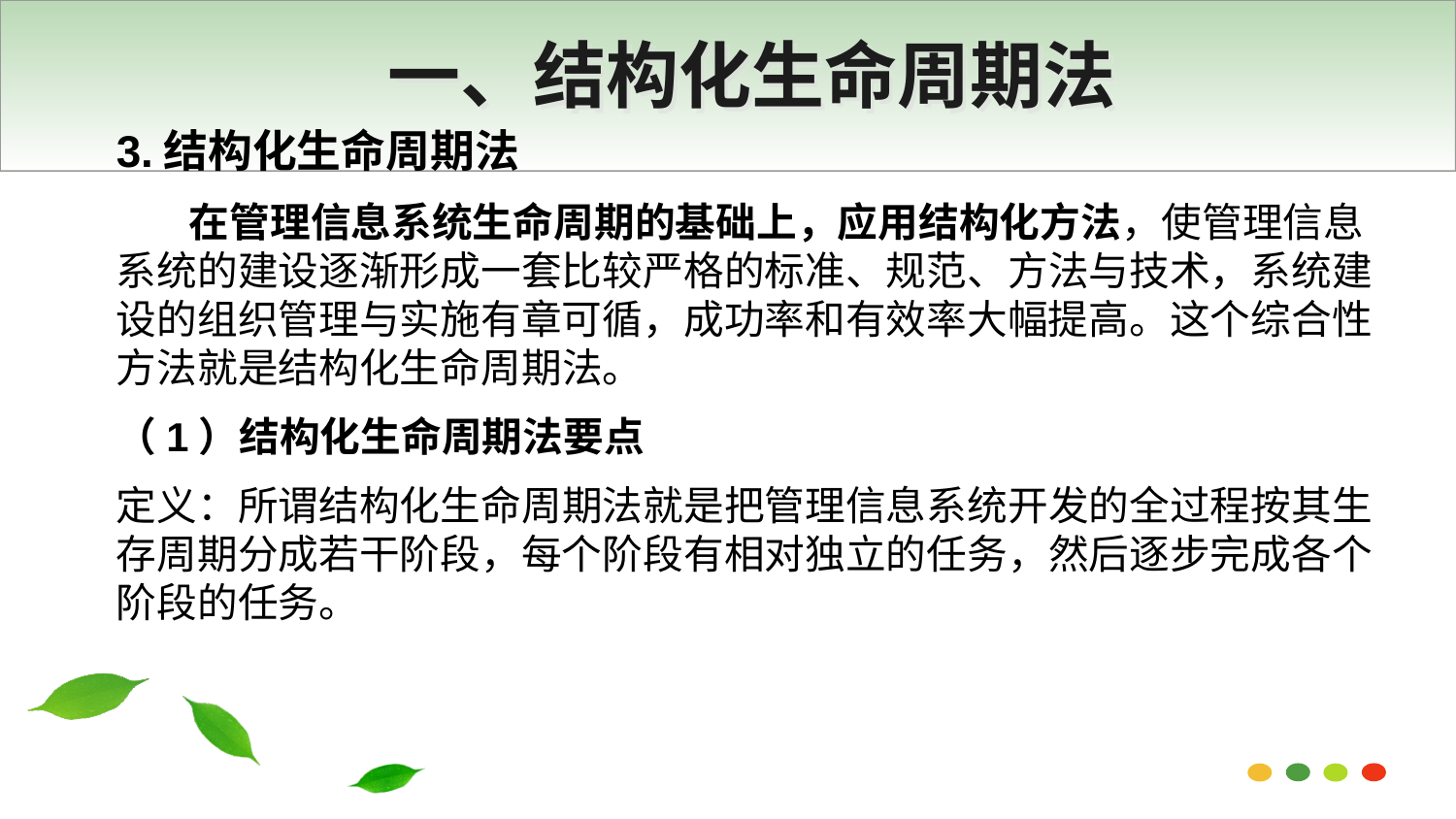

一、结构化生命周期法
3.结构化生命周期法
在管理信息系统生命周期的基础上，应用结构化方法，使管理信息系统的建设逐渐形成一套比较严格的标准、规范、方法与技术，系统建设的组织管理与实施有章可循，成功率和有效率大幅提高。这个综合性方法就是结构化生命周期法。
（1）结构化生命周期法要点
定义：所谓结构化生命周期法就是把管理信息系统开发的全过程按其生存周期分成若干阶段，每个阶段有相对独立的任务，然后逐步完成各个阶段的任务。